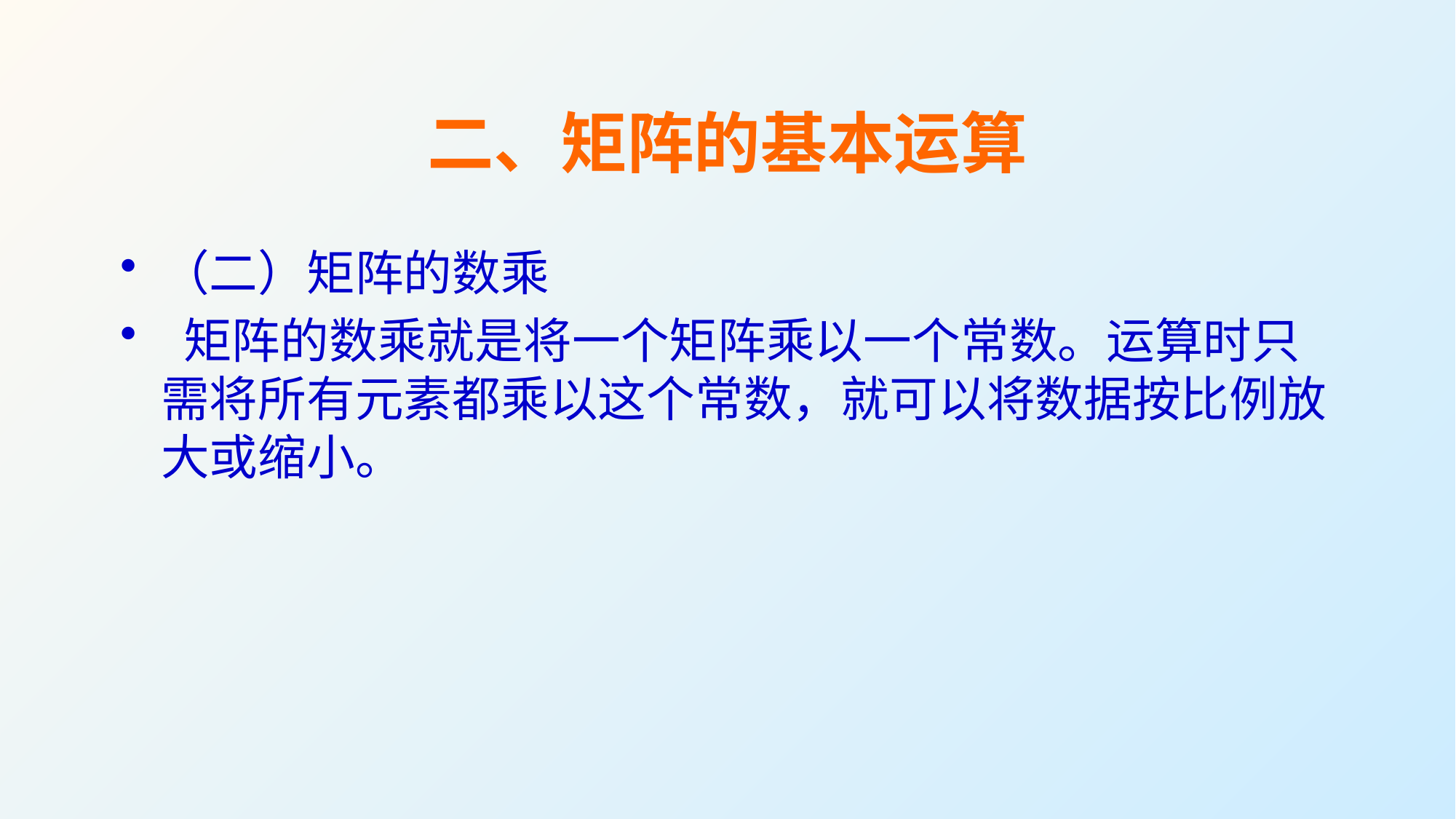

# 二、矩阵的基本运算
（二）矩阵的数乘
 矩阵的数乘就是将一个矩阵乘以一个常数。运算时只需将所有元素都乘以这个常数，就可以将数据按比例放大或缩小。